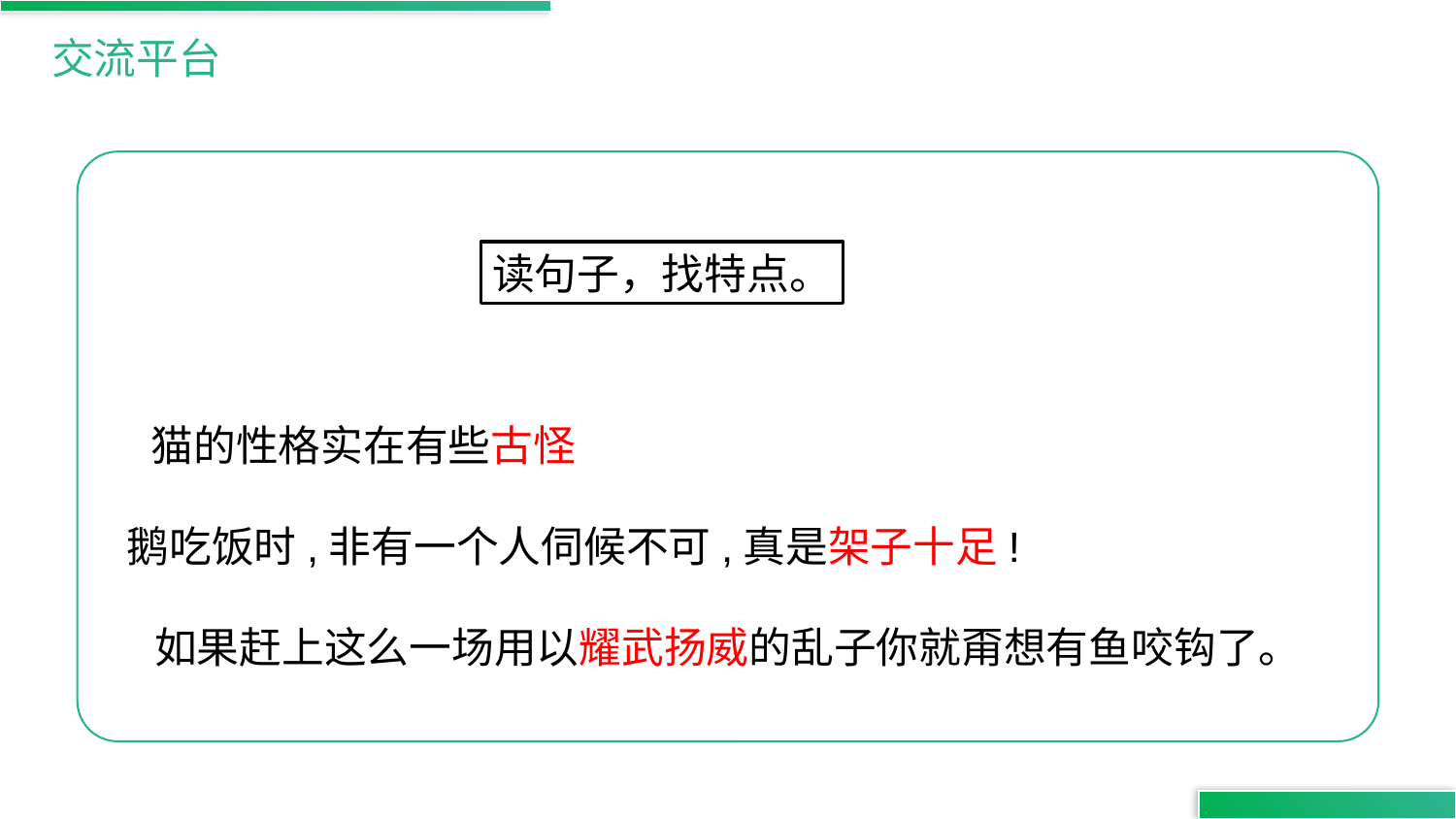

交流平台
读句子，找特点。
猫的性格实在有些古怪
鹅吃饭时,非有一个人伺候不可,真是架子十足!
如果赶上这么一场用以耀武扬威的乱子你就甭想有鱼咬钩了。